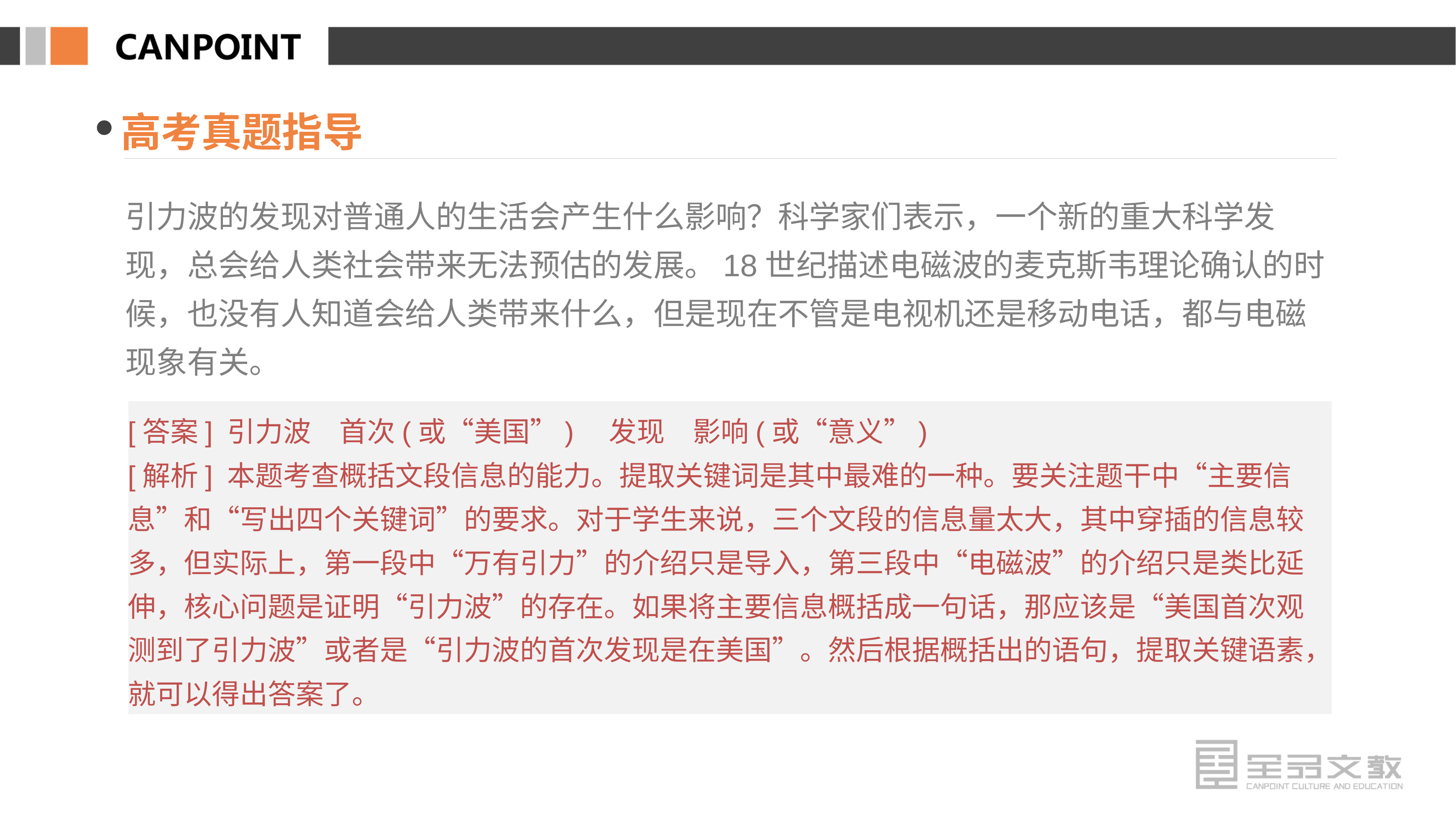

高考真题指导

引力波的发现对普通人的生活会产生什么影响？科学家们表示，一个新的重大科学发现，总会给人类社会带来无法预估的发展。18世纪描述电磁波的麦克斯韦理论确认的时候，也没有人知道会给人类带来什么，但是现在不管是电视机还是移动电话，都与电磁现象有关。
[答案] 引力波　首次(或“美国”)　发现　影响(或“意义”)
[解析] 本题考查概括文段信息的能力。提取关键词是其中最难的一种。要关注题干中“主要信息”和“写出四个关键词”的要求。对于学生来说，三个文段的信息量太大，其中穿插的信息较多，但实际上，第一段中“万有引力”的介绍只是导入，第三段中“电磁波”的介绍只是类比延伸，核心问题是证明“引力波”的存在。如果将主要信息概括成一句话，那应该是“美国首次观测到了引力波”或者是“引力波的首次发现是在美国”。然后根据概括出的语句，提取关键语素，就可以得出答案了。